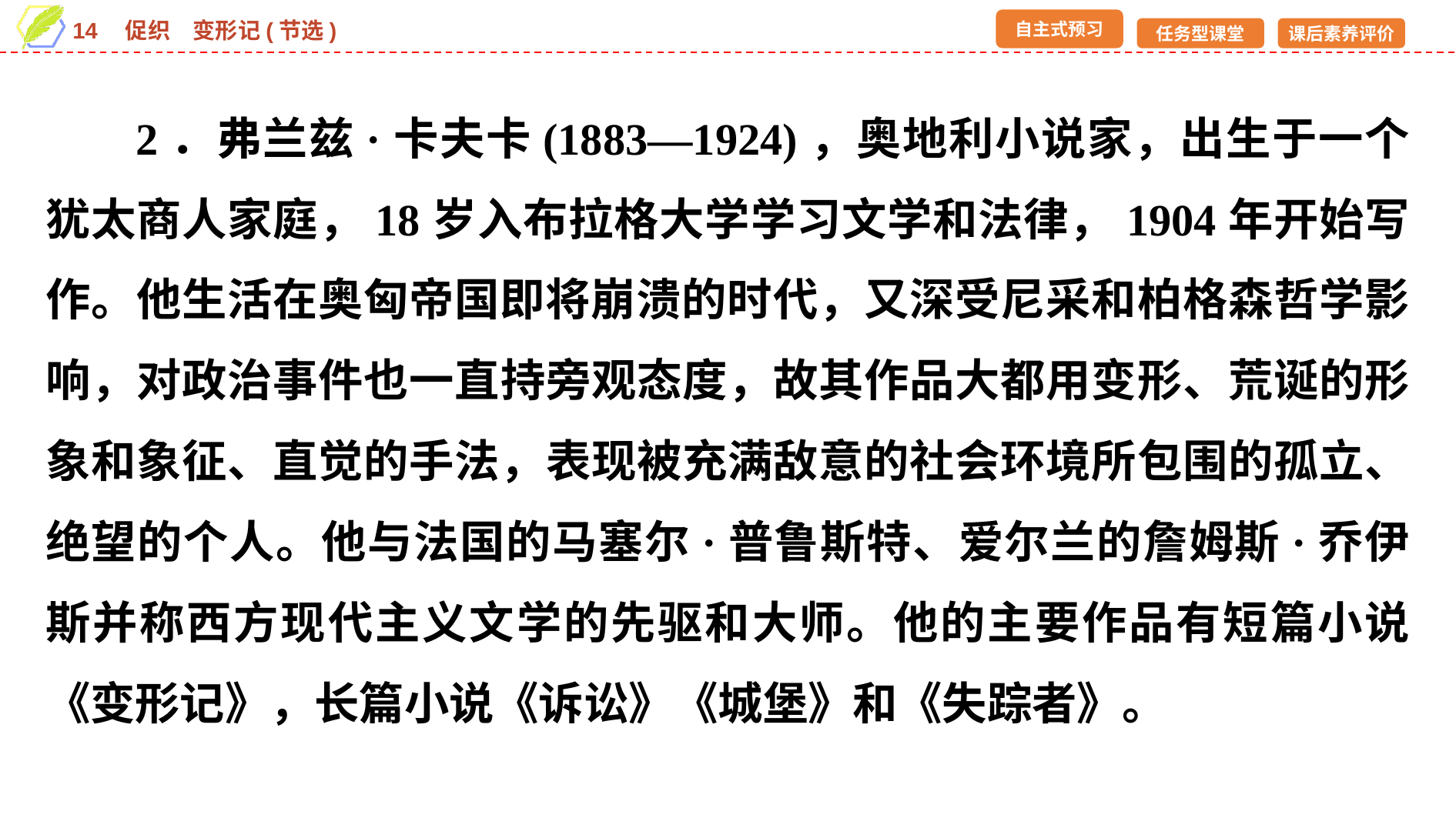

2．弗兰兹·卡夫卡(1883—1924)，奥地利小说家，出生于一个犹太商人家庭，18岁入布拉格大学学习文学和法律，1904年开始写作。他生活在奥匈帝国即将崩溃的时代，又深受尼采和柏格森哲学影响，对政治事件也一直持旁观态度，故其作品大都用变形、荒诞的形象和象征、直觉的手法，表现被充满敌意的社会环境所包围的孤立、绝望的个人。他与法国的马塞尔·普鲁斯特、爱尔兰的詹姆斯·乔伊斯并称西方现代主义文学的先驱和大师。他的主要作品有短篇小说《变形记》，长篇小说《诉讼》《城堡》和《失踪者》。